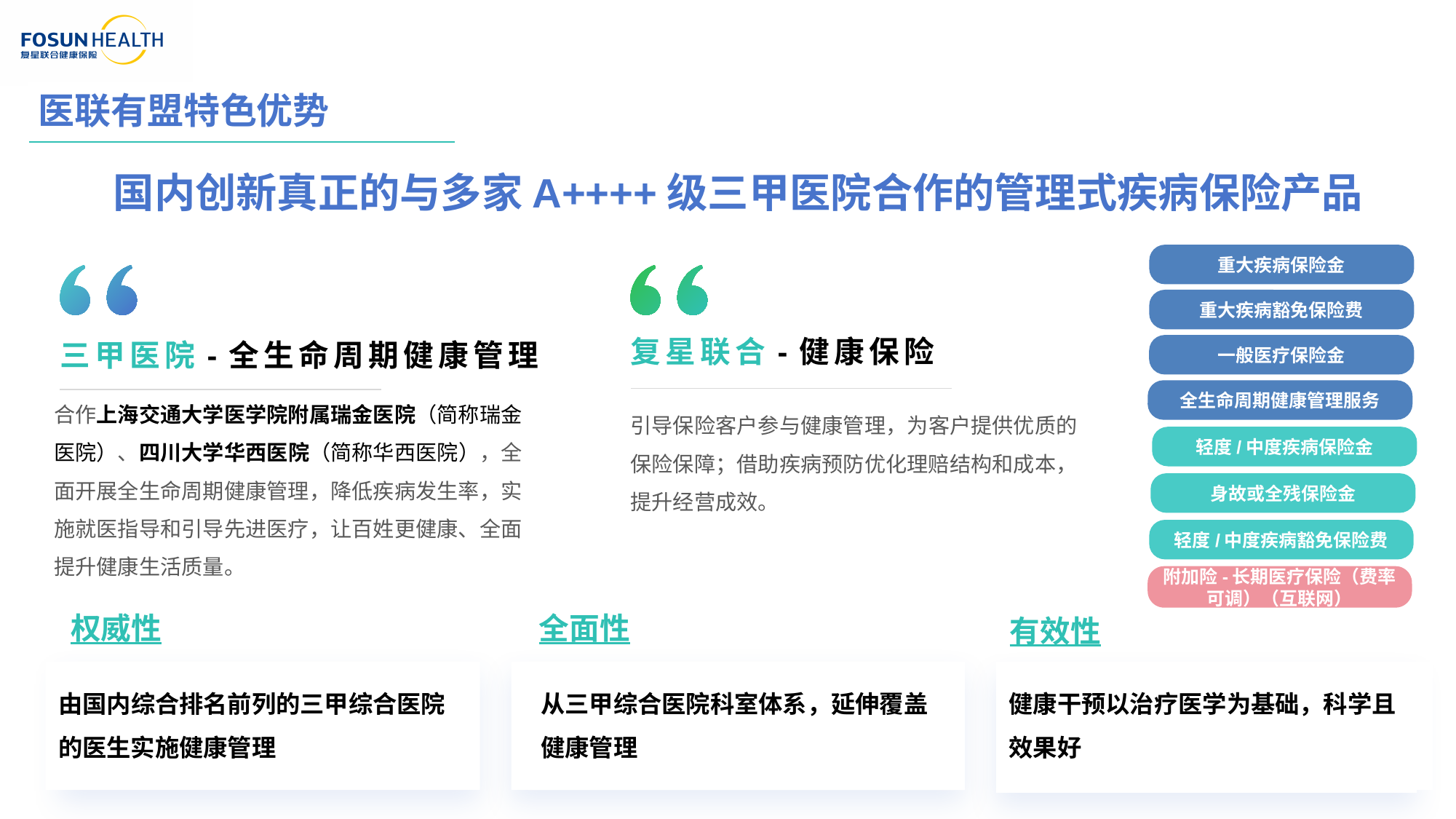

医联有盟特色优势
国内创新真正的与多家A++++级三甲医院合作的管理式疾病保险产品
重大疾病保险金
重大疾病豁免保险费
一般医疗保险金
全生命周期健康管理服务
轻度/中度疾病保险金
身故或全残保险金
轻度/中度疾病豁免保险费
附加险-长期医疗保险（费率可调）（互联网）

三甲医院-全生命周期健康管理
合作上海交通大学医学院附属瑞金医院（简称瑞金医院）、四川大学华西医院（简称华西医院），全面开展全生命周期健康管理，降低疾病发生率，实施就医指导和引导先进医疗，让百姓更健康、全面提升健康生活质量。

复星联合-健康保险
引导保险客户参与健康管理，为客户提供优质的保险保障；借助疾病预防优化理赔结构和成本，提升经营成效。
权威性
全面性
有效性

由国内综合排名前列的三甲综合医院的医生实施健康管理

从三甲综合医院科室体系，延伸覆盖健康管理
健康干预以治疗医学为基础，科学且效果好

16